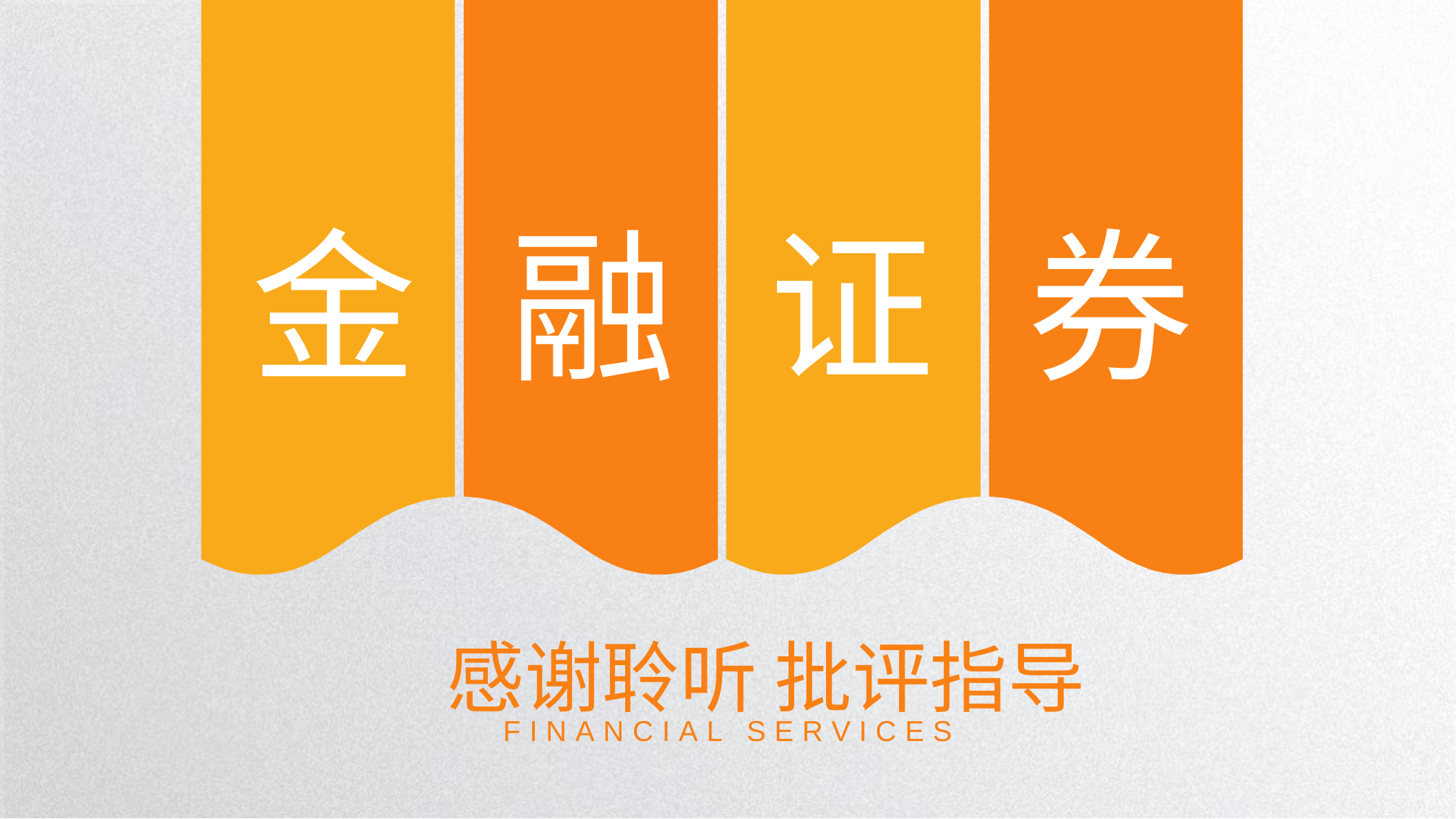

金
融
证
券
感谢聆听 批评指导
FINANCIAL SERVICES